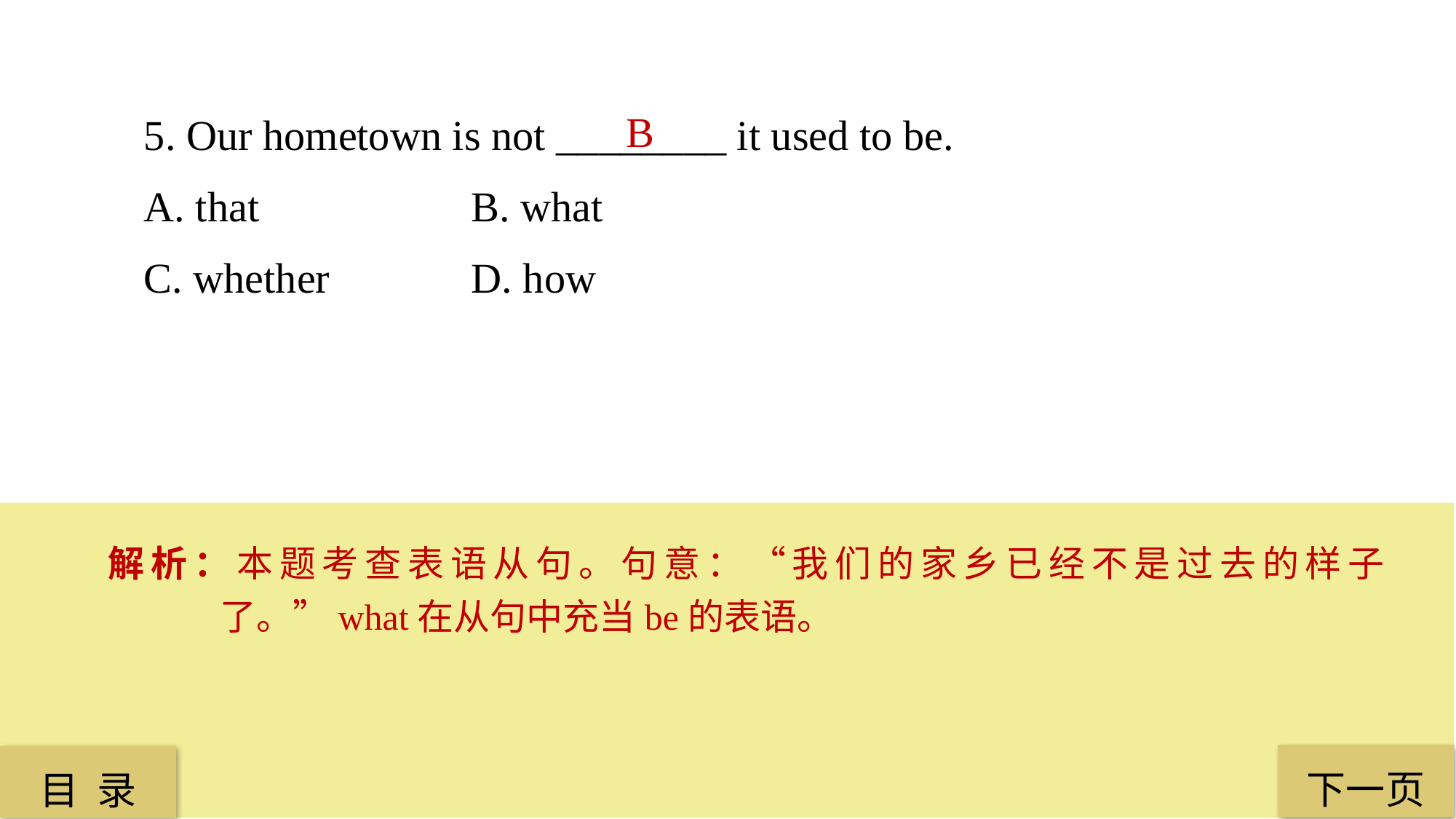

5. Our hometown is not ________ it used to be.
A. that 		B. what
C. whether 		D. how
B
解析：本题考查表语从句。句意：“我们的家乡已经不是过去的样子了。”what在从句中充当be的表语。